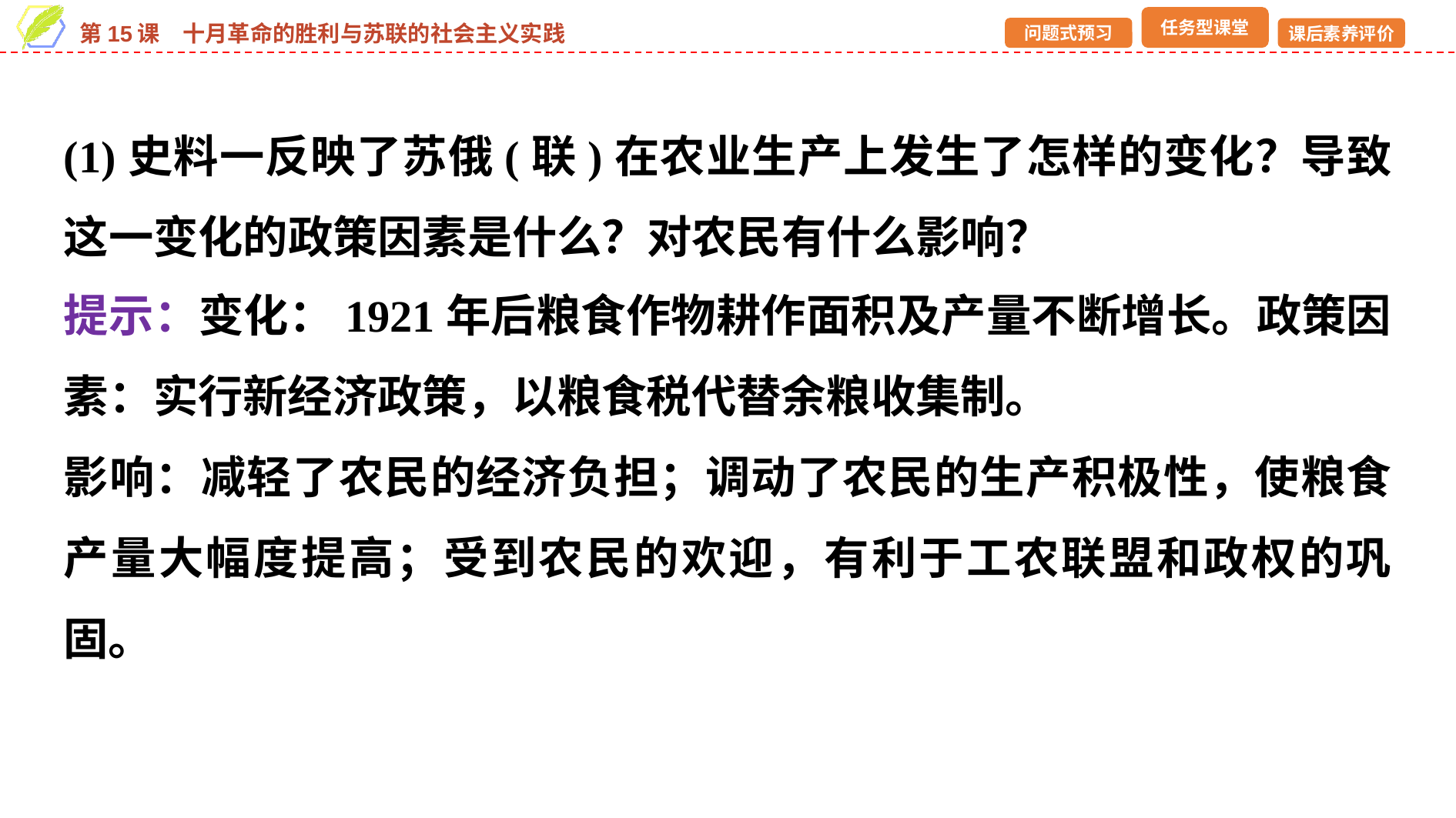

(1)史料一反映了苏俄(联)在农业生产上发生了怎样的变化？导致这一变化的政策因素是什么？对农民有什么影响？
提示：变化：1921年后粮食作物耕作面积及产量不断增长。政策因素：实行新经济政策，以粮食税代替余粮收集制。
影响：减轻了农民的经济负担；调动了农民的生产积极性，使粮食产量大幅度提高；受到农民的欢迎，有利于工农联盟和政权的巩固。